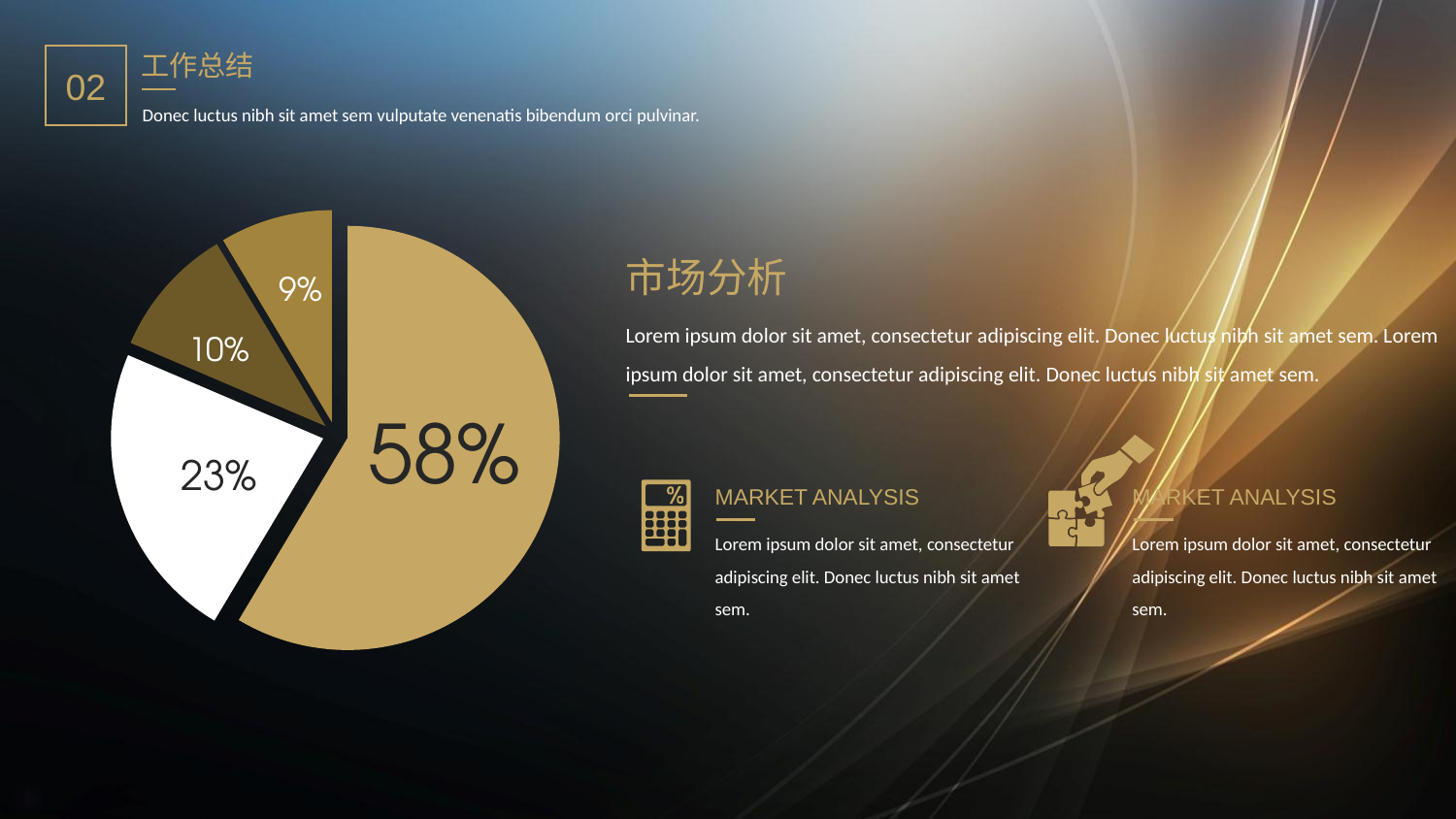

工作总结
02
Donec luctus nibh sit amet sem vulputate venenatis bibendum orci pulvinar.

### Chart

| Category | 销售额 |
|---|---|
| 第一季度 | 8.2 |
| 第二季度 | 3.2 |
| 第三季度 | 1.4 |
| 第四季度 | 1.2 |
9%
10%
58%
23%
市场分析
Lorem ipsum dolor sit amet, consectetur adipiscing elit. Donec luctus nibh sit amet sem. Lorem ipsum dolor sit amet, consectetur adipiscing elit. Donec luctus nibh sit amet sem.

MARKET ANALYSIS
MARKET ANALYSIS

Lorem ipsum dolor sit amet, consectetur adipiscing elit. Donec luctus nibh sit amet sem.
Lorem ipsum dolor sit amet, consectetur adipiscing elit. Donec luctus nibh sit amet sem.